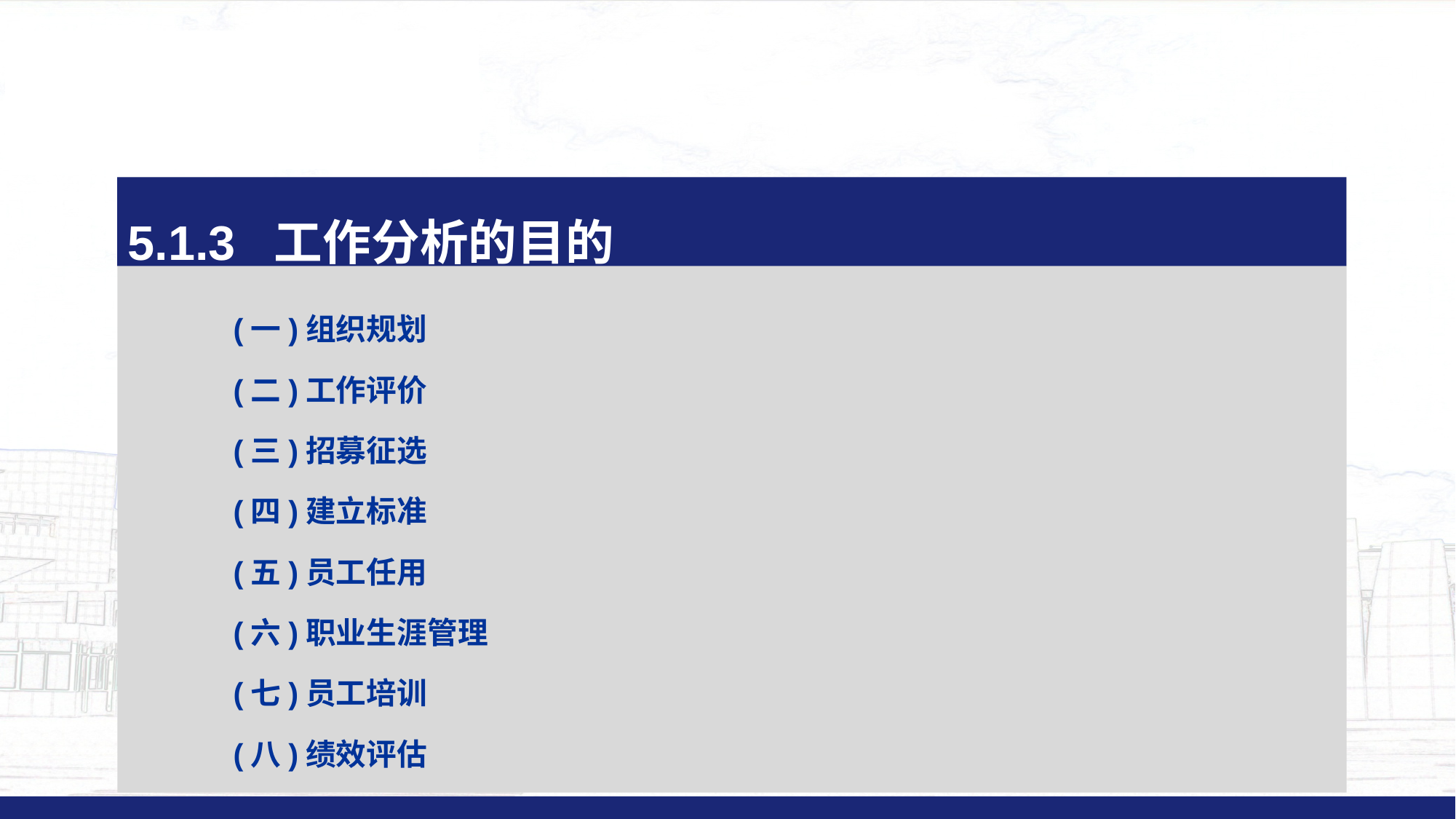

5.1.3  工作分析的目的

(一)组织规划
(二)工作评价
(三)招募征选
(四)建立标准
(五)员工任用
(六)职业生涯管理
(七)员工培训
(八)绩效评估